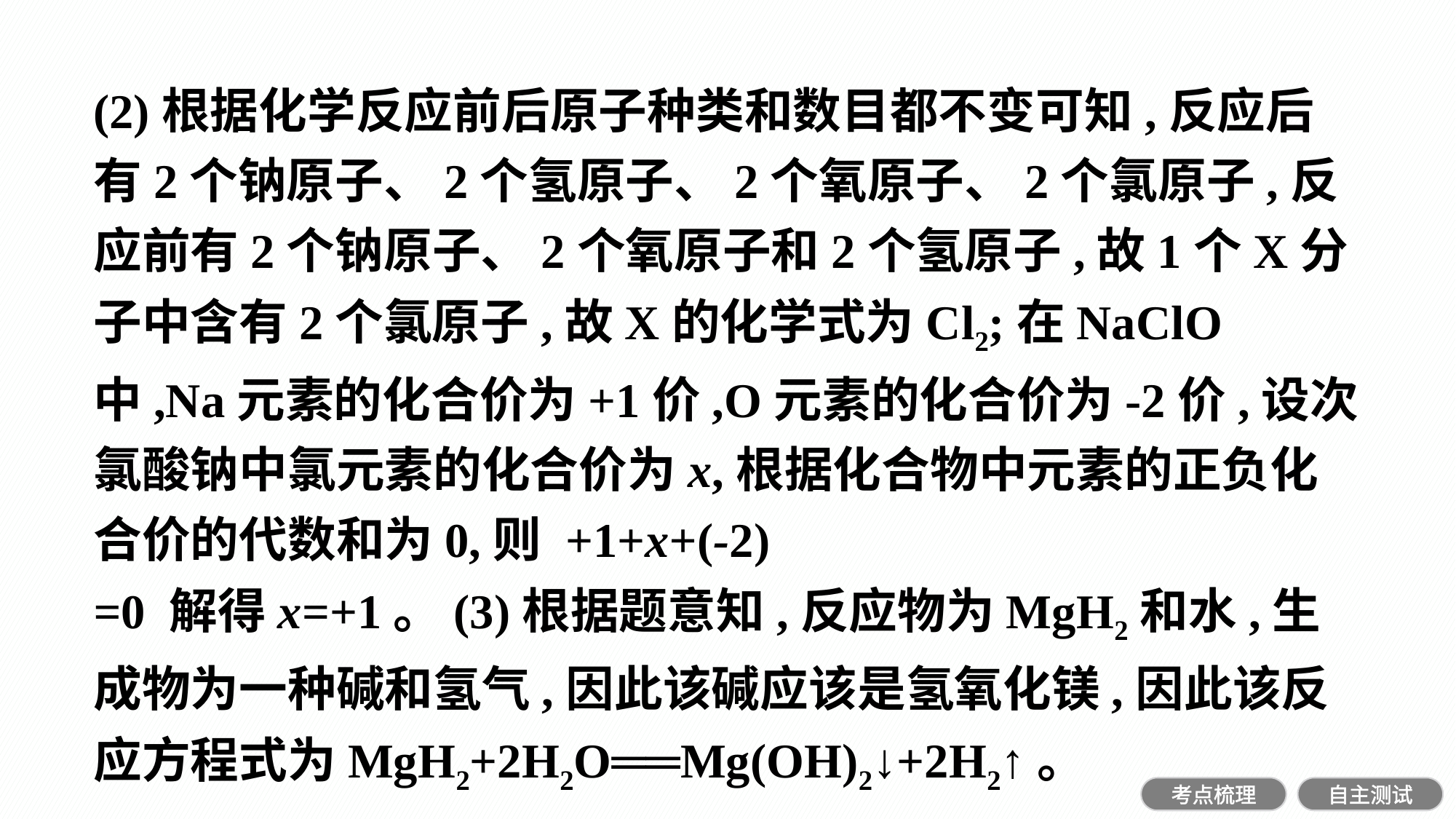

(2)根据化学反应前后原子种类和数目都不变可知,反应后有2个钠原子、2个氢原子、2个氧原子、2个氯原子,反应前有2个钠原子、2个氧原子和2个氢原子,故1个X分子中含有2个氯原子,故X的化学式为Cl2;在NaClO中,Na元素的化合价为+1价,O元素的化合价为-2价,设次氯酸钠中氯元素的化合价为x,根据化合物中元素的正负化合价的代数和为0,则 +1+x+(-2)
=0 解得x=+1。(3)根据题意知,反应物为MgH2和水,生成物为一种碱和氢气,因此该碱应该是氢氧化镁,因此该反应方程式为MgH2+2H2O══Mg(OH)2↓+2H2↑。